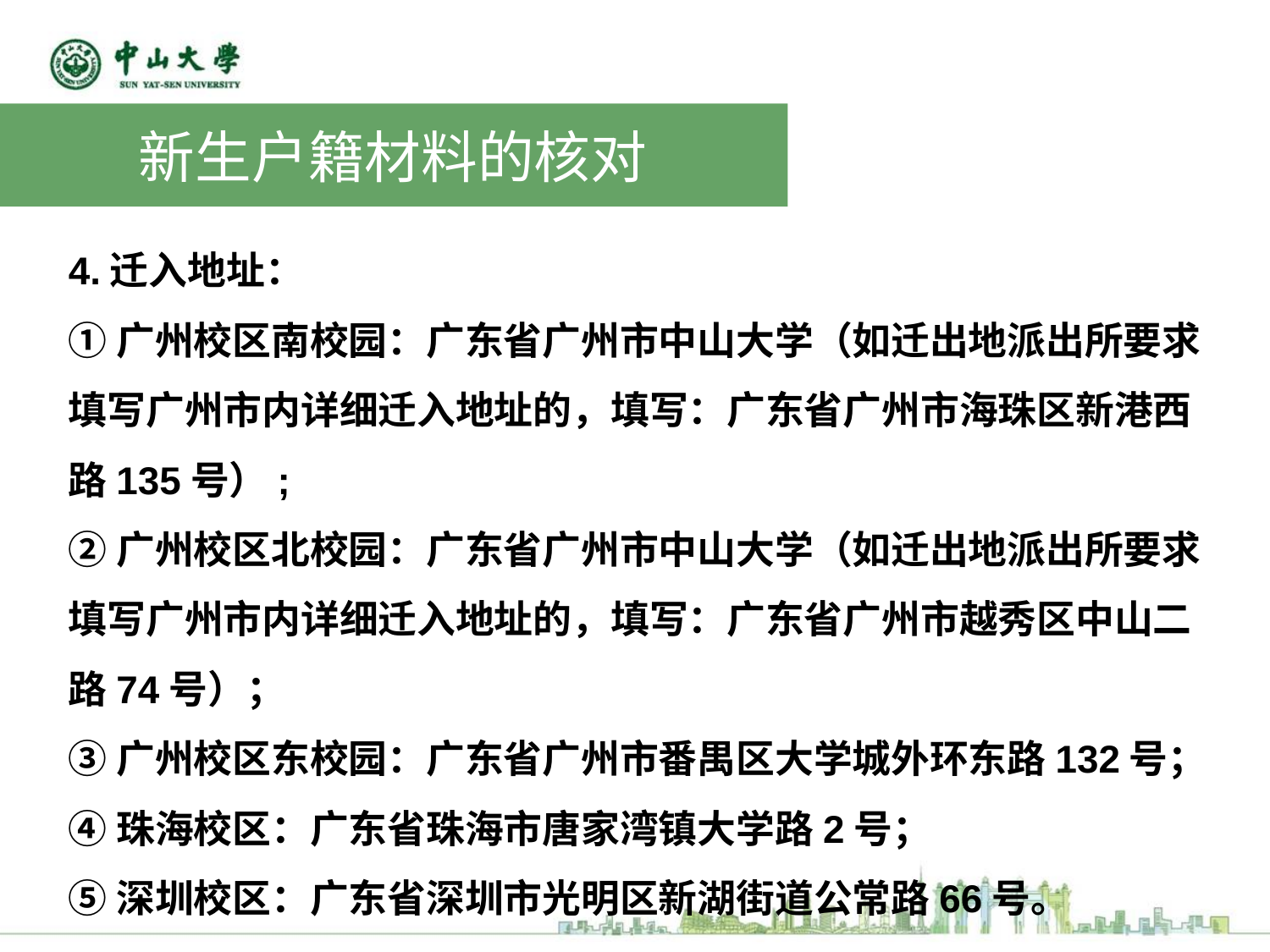

新生户籍材料的核对
4.迁入地址：
①广州校区南校园：广东省广州市中山大学（如迁出地派出所要求填写广州市内详细迁入地址的，填写：广东省广州市海珠区新港西路135号）;
②广州校区北校园：广东省广州市中山大学（如迁出地派出所要求填写广州市内详细迁入地址的，填写：广东省广州市越秀区中山二路74号）；
③广州校区东校园：广东省广州市番禺区大学城外环东路132号；
④珠海校区：广东省珠海市唐家湾镇大学路2号；
⑤深圳校区：广东省深圳市光明区新湖街道公常路66号。